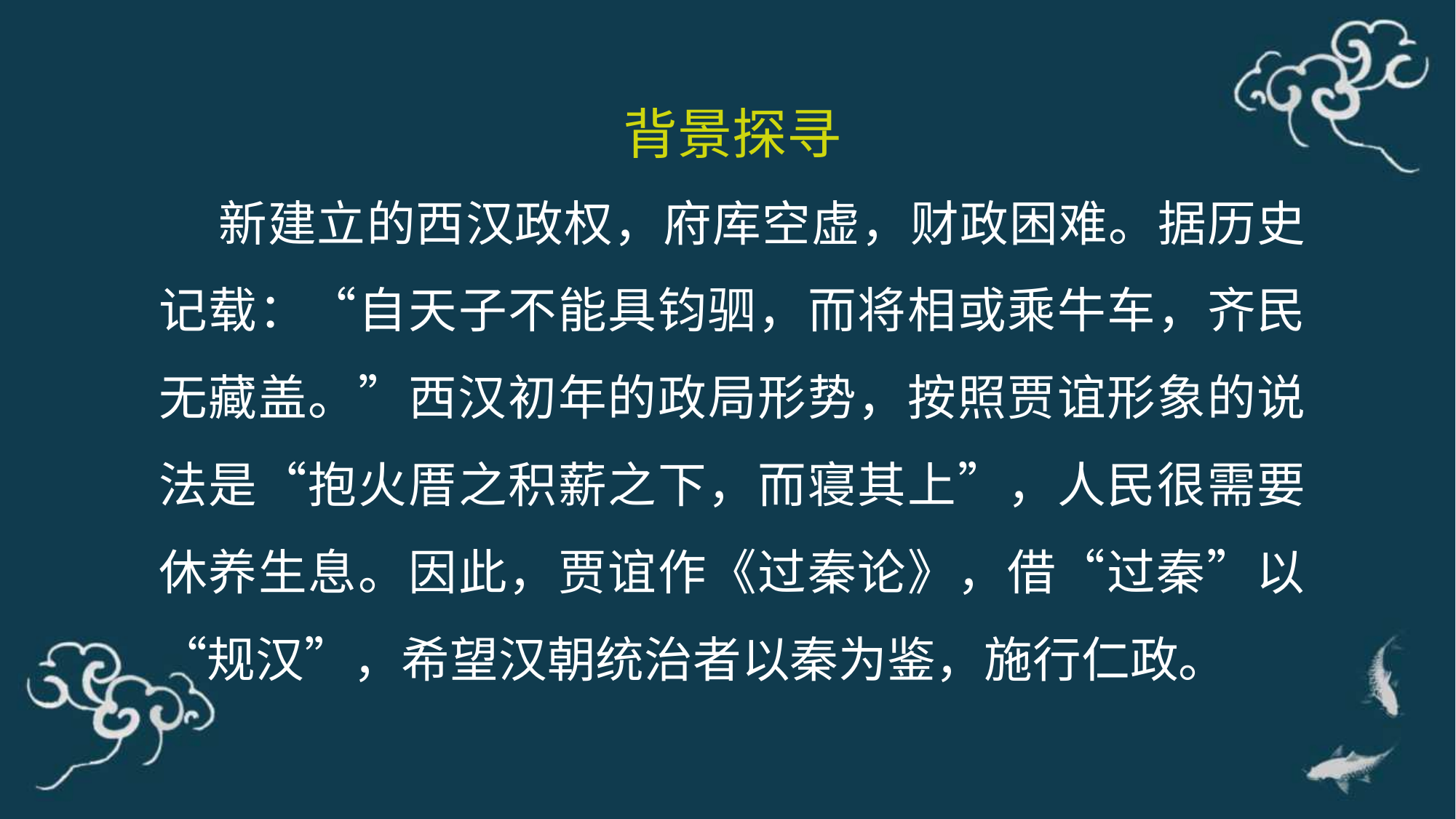

背景探寻
    新建立的西汉政权，府库空虚，财政困难。据历史记载：“自天子不能具钧驷，而将相或乘牛车，齐民无藏盖。”西汉初年的政局形势，按照贾谊形象的说法是“抱火厝之积薪之下，而寝其上”，人民很需要休养生息。因此，贾谊作《过秦论》，借“过秦”以“规汉”，希望汉朝统治者以秦为鉴，施行仁政。